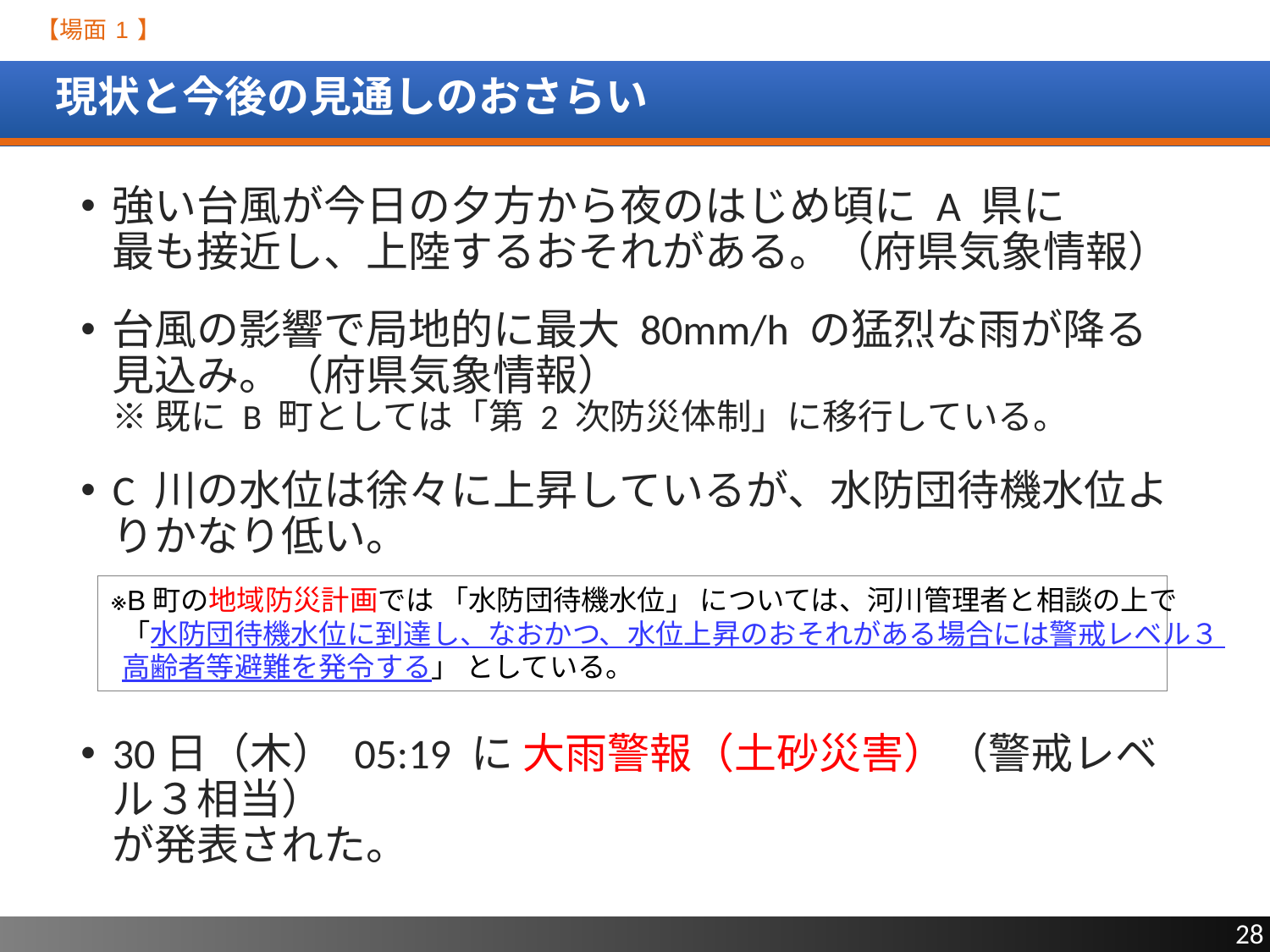

【場面 1 】
# 現状と今後の見通しのおさらい
強い台風が今日の夕方から夜のはじめ頃に A 県に
最も接近し、上陸するおそれがある。（府県気象情報）
台風の影響で局地的に最大 80mm/h の猛烈な雨が降る
見込み。（府県気象情報）
※ 既に B 町としては「第 2 次防災体制」に移行している。
C 川の水位は徐々に上昇しているが、水防団待機水位よりかなり低い。

30日（木） 05:19 に 大雨警報（土砂災害）（警戒レベル３相当）
が発表された。
※B町の地域防災計画では 「水防団待機水位」 については、河川管理者と相談の上で
「水防団待機水位に到達し、なおかつ、水位上昇のおそれがある場合には警戒レベル３
高齢者等避難を発令する」 としている。
28